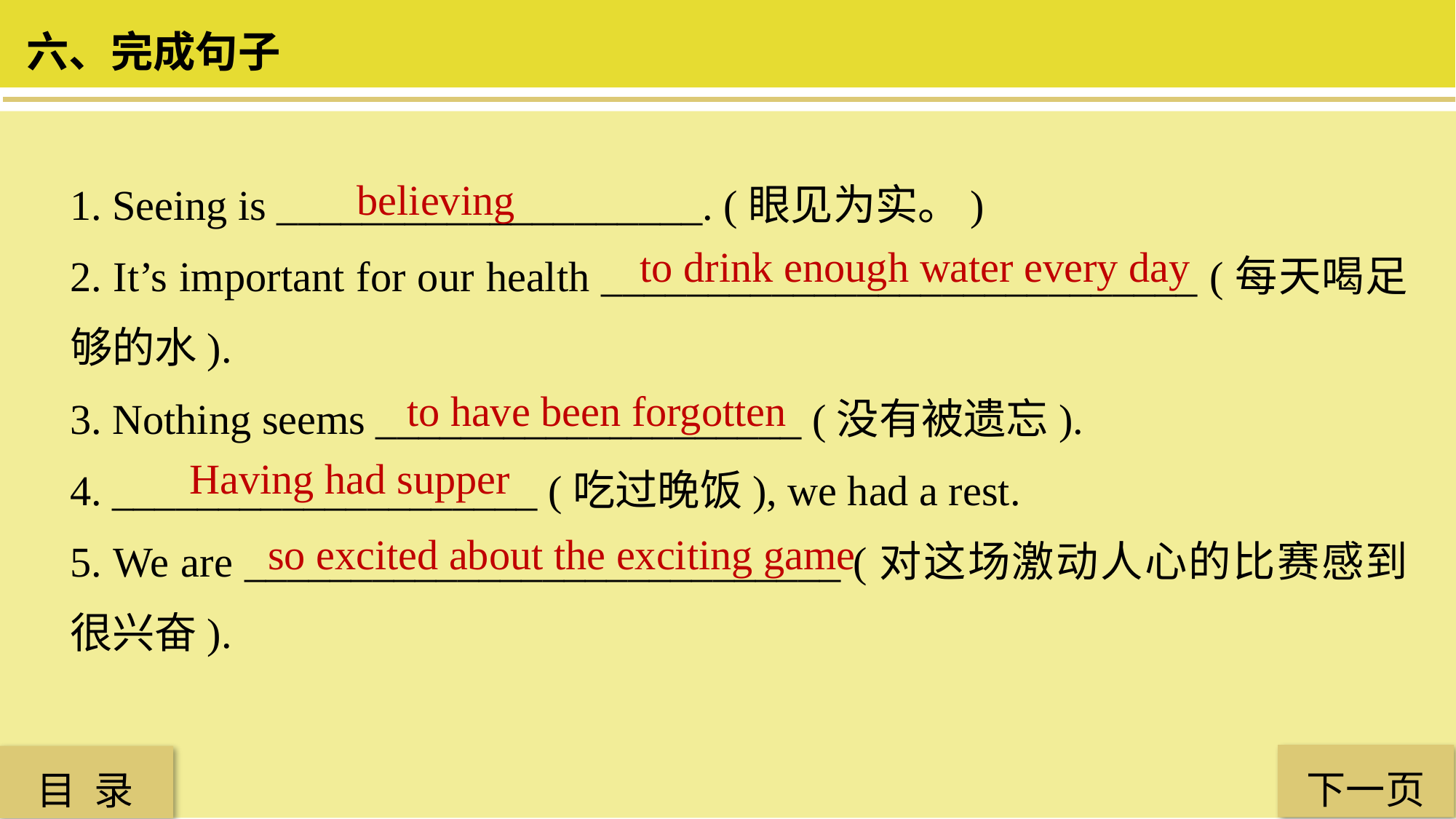

六、完成句子
1. Seeing is ____________________. (眼见为实。)
2. It’s important for our health ____________________________ (每天喝足够的水).
3. Nothing seems ____________________ (没有被遗忘).
4. ____________________ (吃过晚饭), we had a rest.
5. We are ____________________________ (对这场激动人心的比赛感到很兴奋).
believing
to drink enough water every day
 to have been forgotten
Having had supper
so excited about the exciting game